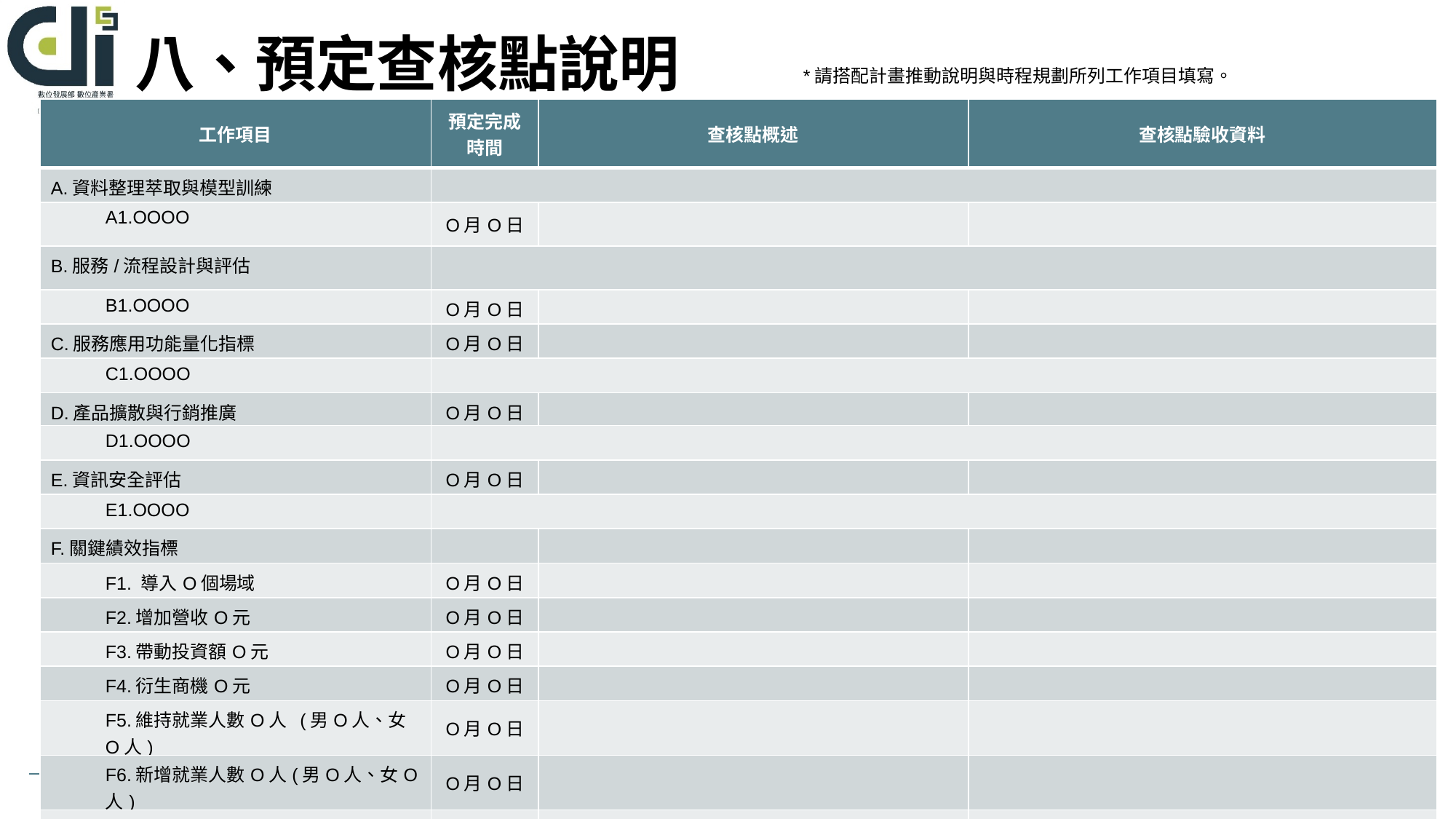

# 八、預定查核點說明
*請搭配計畫推動說明與時程規劃所列工作項目填寫。
| 工作項目 | 預定完成時間 | 查核點概述 | 查核點驗收資料 |
| --- | --- | --- | --- |
| A.資料整理萃取與模型訓練 |  |  |  |
| A1.OOOO | O月O日 |  |  |
| B.服務/流程設計與評估 |  |  |  |
| B1.OOOO | O月O日 |  |  |
| C.服務應用功能量化指標 | O月O日 |  |  |
| C1.OOOO |  |  |  |
| D.產品擴散與行銷推廣 | O月O日 |  |  |
| D1.OOOO |  |  |  |
| E.資訊安全評估 | O月O日 |  |  |
| E1.OOOO |  |  |  |
| F.關鍵績效指標 |  |  |  |
| F1. 導入O個場域 | O月O日 |  |  |
| F2.增加營收O元 | O月O日 |  |  |
| F3.帶動投資額O元 | O月O日 |  |  |
| F4.衍生商機O元 | O月O日 |  |  |
| F5.維持就業人數O人 (男O人、女O人) | O月O日 |  |  |
| F6.新增就業人數O人(男O人、女O人) | O月O日 |  |  |
| F7.新開發或優化既有AI工具應用數O個 | O月O日 |  |  |
12